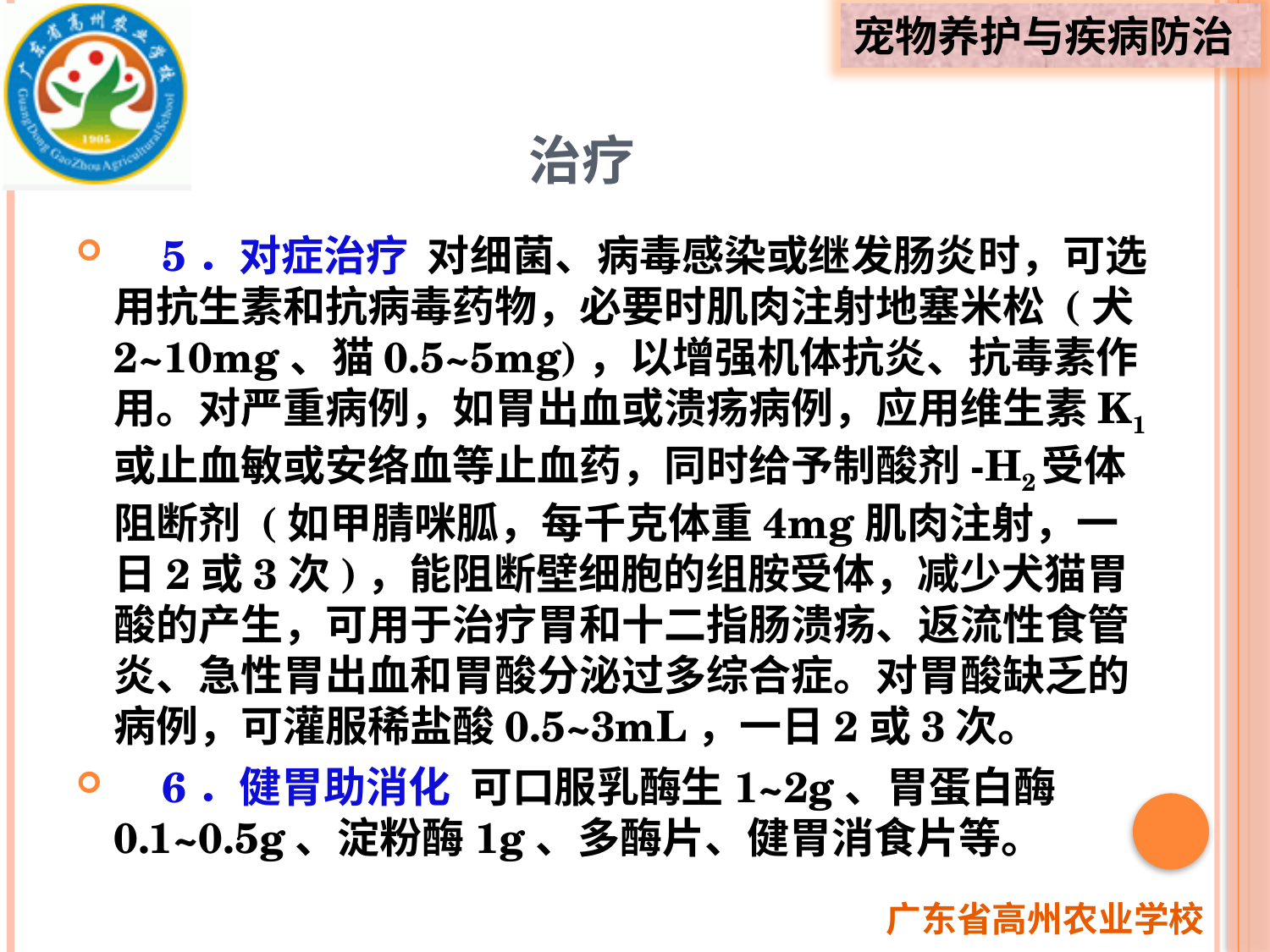

# 治疗
    5．对症治疗  对细菌、病毒感染或继发肠炎时，可选用抗生素和抗病毒药物，必要时肌肉注射地塞米松 (犬2~10mg、猫0.5~5mg)，以增强机体抗炎、抗毒素作用。对严重病例，如胃出血或溃疡病例，应用维生素K1或止血敏或安络血等止血药，同时给予制酸剂-H2受体阻断剂 (如甲腈咪胍，每千克体重4mg肌肉注射，一日2或3次)，能阻断壁细胞的组胺受体，减少犬猫胃酸的产生，可用于治疗胃和十二指肠溃疡、返流性食管炎、急性胃出血和胃酸分泌过多综合症。对胃酸缺乏的病例，可灌服稀盐酸0.5~3mL，一日2或3次。
    6．健胃助消化  可口服乳酶生1~2g、胃蛋白酶0.1~0.5g、淀粉酶1g、多酶片、健胃消食片等。